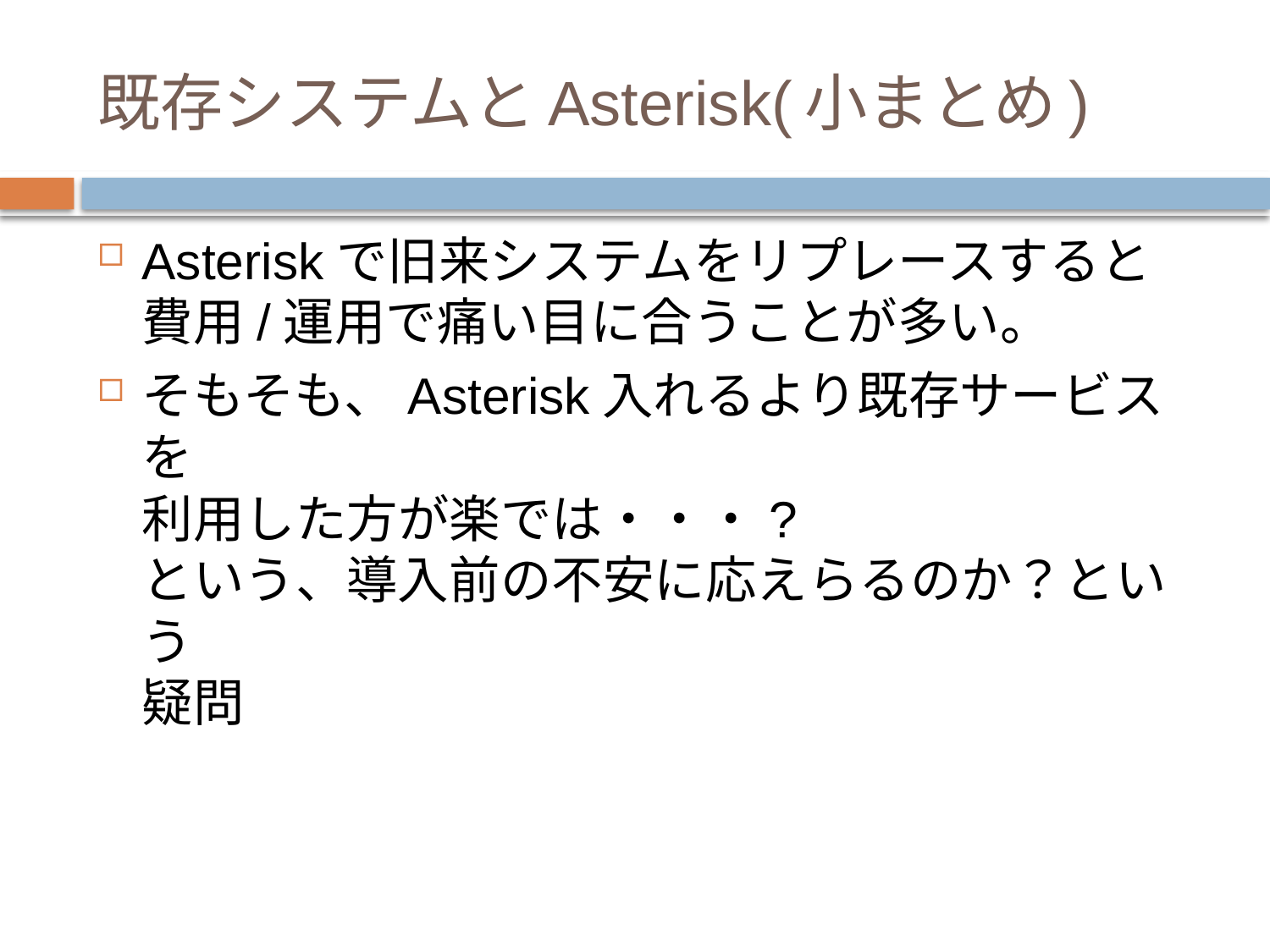

# 既存システムとAsterisk(小まとめ)
Asteriskで旧来システムをリプレースすると
費用/運用で痛い目に合うことが多い。
そもそも、Asterisk入れるより既存サービスを
利用した方が楽では・・・?
という、導入前の不安に応えらるのか？という
疑問